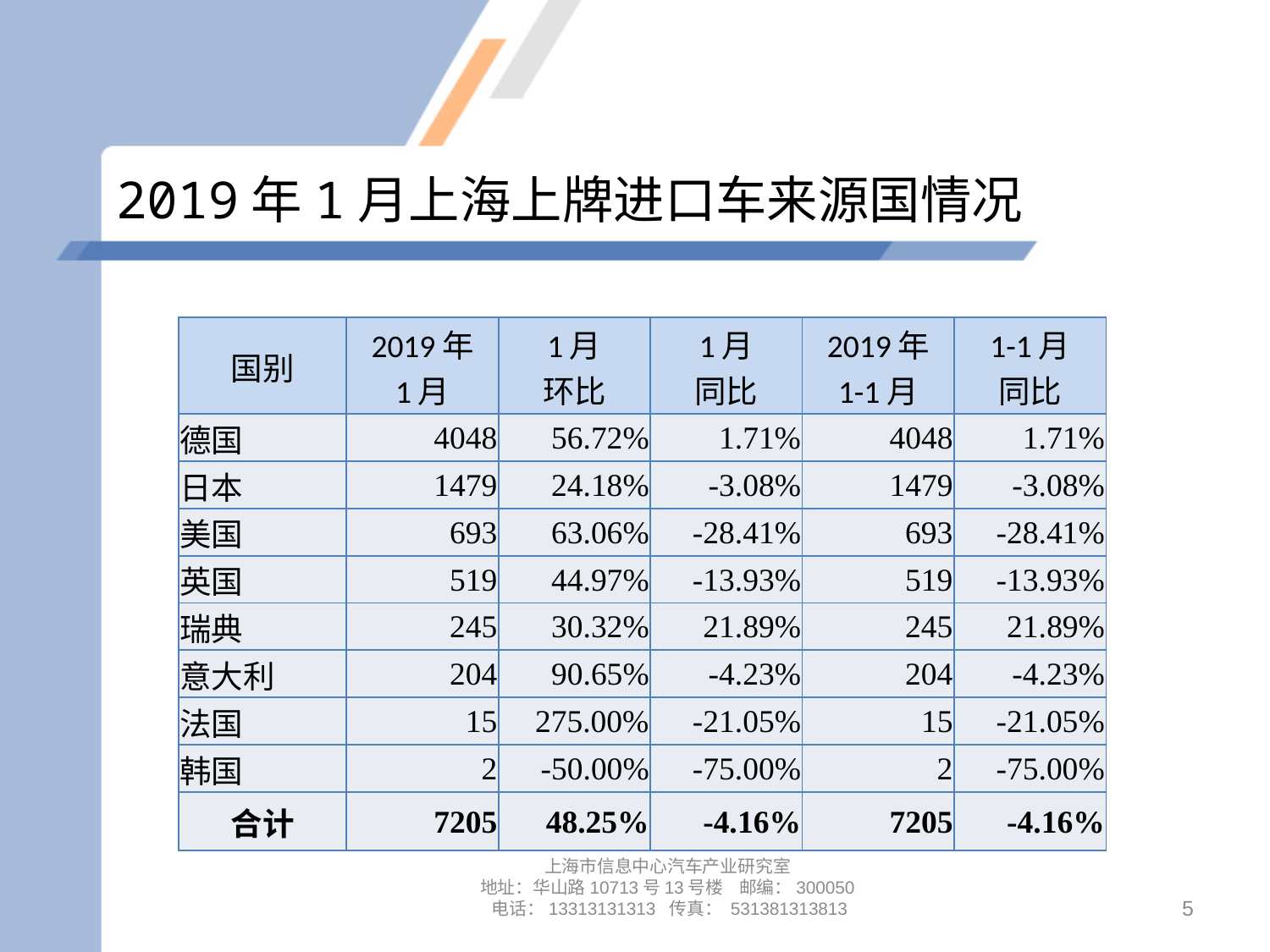

# 2019年1月上海上牌进口车来源国情况
| 国别 | 2019年 1月 | 1月 环比 | 1月 同比 | 2019年 1-1月 | 1-1月 同比 |
| --- | --- | --- | --- | --- | --- |
| 德国 | 4048 | 56.72% | 1.71% | 4048 | 1.71% |
| 日本 | 1479 | 24.18% | -3.08% | 1479 | -3.08% |
| 美国 | 693 | 63.06% | -28.41% | 693 | -28.41% |
| 英国 | 519 | 44.97% | -13.93% | 519 | -13.93% |
| 瑞典 | 245 | 30.32% | 21.89% | 245 | 21.89% |
| 意大利 | 204 | 90.65% | -4.23% | 204 | -4.23% |
| 法国 | 15 | 275.00% | -21.05% | 15 | -21.05% |
| 韩国 | 2 | -50.00% | -75.00% | 2 | -75.00% |
| 合计 | 7205 | 48.25% | -4.16% | 7205 | -4.16% |
上海市信息中心汽车产业研究室
地址：华山路10713号13号楼    邮编：300050  电话：13313131313  传真： 531381313813

5